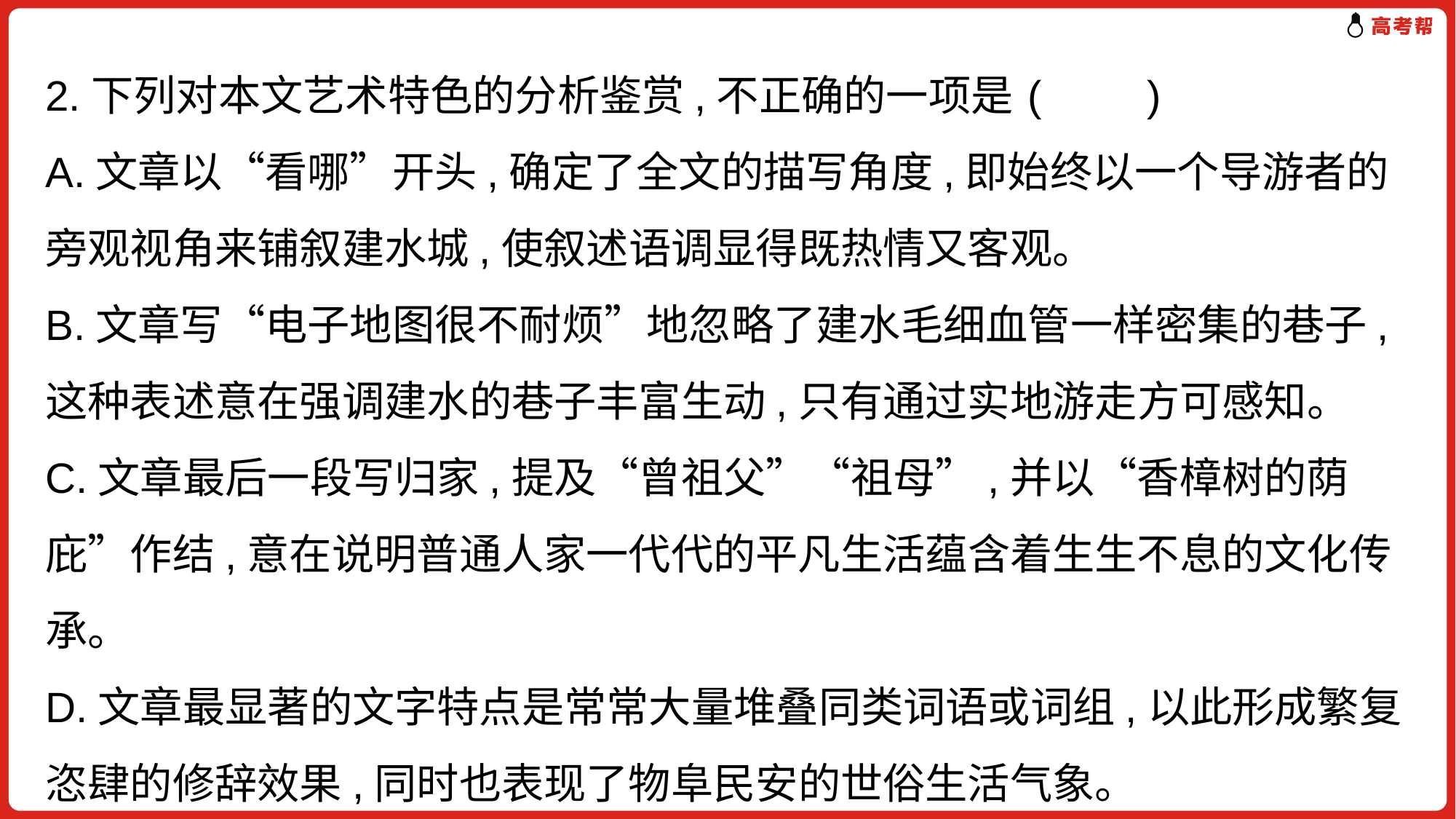

2.下列对本文艺术特色的分析鉴赏,不正确的一项是	(　　)
A.文章以“看哪”开头,确定了全文的描写角度,即始终以一个导游者的旁观视角来铺叙建水城,使叙述语调显得既热情又客观。
B.文章写“电子地图很不耐烦”地忽略了建水毛细血管一样密集的巷子,这种表述意在强调建水的巷子丰富生动,只有通过实地游走方可感知。
C.文章最后一段写归家,提及“曾祖父”“祖母”,并以“香樟树的荫庇”作结,意在说明普通人家一代代的平凡生活蕴含着生生不息的文化传承。
D.文章最显著的文字特点是常常大量堆叠同类词语或词组,以此形成繁复恣肆的修辞效果,同时也表现了物阜民安的世俗生活气象。